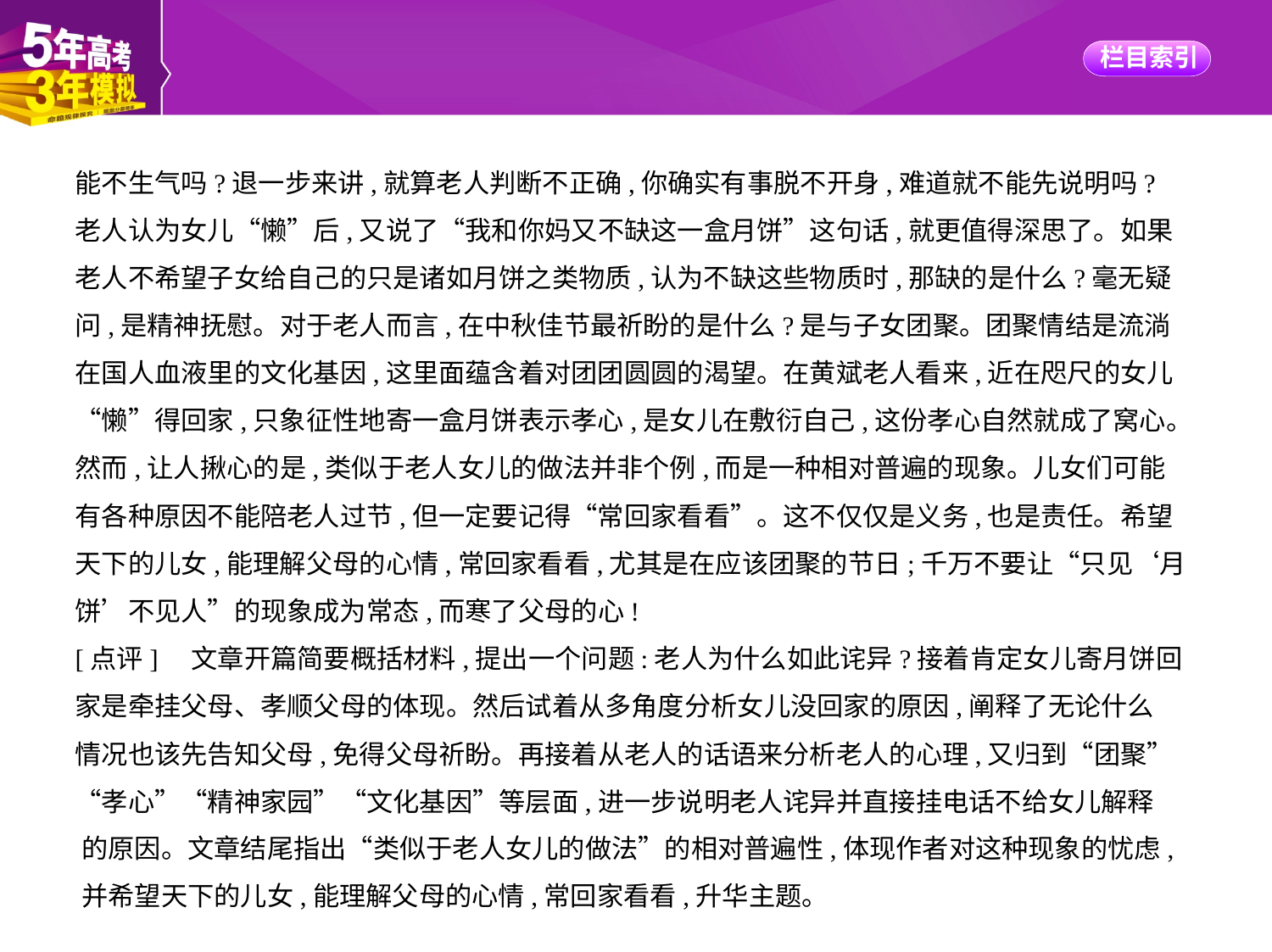

能不生气吗?退一步来讲,就算老人判断不正确,你确实有事脱不开身,难道就不能先说明吗?
老人认为女儿“懒”后,又说了“我和你妈又不缺这一盒月饼”这句话,就更值得深思了。如果
老人不希望子女给自己的只是诸如月饼之类物质,认为不缺这些物质时,那缺的是什么?毫无疑
问,是精神抚慰。对于老人而言,在中秋佳节最祈盼的是什么?是与子女团聚。团聚情结是流淌
在国人血液里的文化基因,这里面蕴含着对团团圆圆的渴望。在黄斌老人看来,近在咫尺的女儿
“懒”得回家,只象征性地寄一盒月饼表示孝心,是女儿在敷衍自己,这份孝心自然就成了窝心。
然而,让人揪心的是,类似于老人女儿的做法并非个例,而是一种相对普遍的现象。儿女们可能
有各种原因不能陪老人过节,但一定要记得“常回家看看”。这不仅仅是义务,也是责任。希望
天下的儿女,能理解父母的心情,常回家看看,尤其是在应该团聚的节日;千万不要让“只见‘月
饼’不见人”的现象成为常态,而寒了父母的心!
[点评]　文章开篇简要概括材料,提出一个问题:老人为什么如此诧异?接着肯定女儿寄月饼回
家是牵挂父母、孝顺父母的体现。然后试着从多角度分析女儿没回家的原因,阐释了无论什么
情况也该先告知父母,免得父母祈盼。再接着从老人的话语来分析老人的心理,又归到“团聚”
“孝心”“精神家园”“文化基因”等层面,进一步说明老人诧异并直接挂电话不给女儿解释
的原因。文章结尾指出“类似于老人女儿的做法”的相对普遍性,体现作者对这种现象的忧虑,
并希望天下的儿女,能理解父母的心情,常回家看看,升华主题。